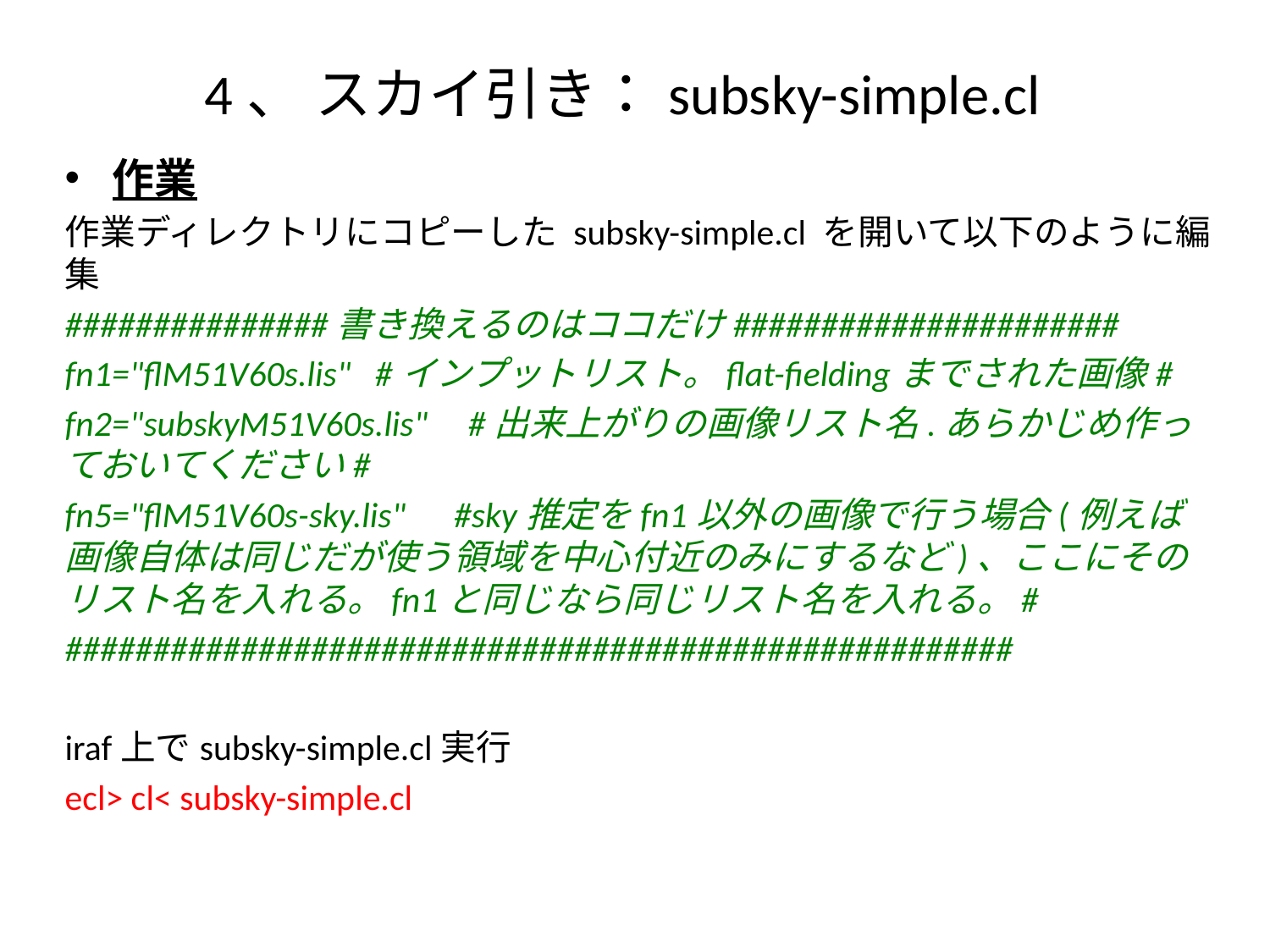

# 4、 スカイ引き：subsky-simple.cl
作業
作業ディレクトリにコピーした subsky-simple.cl を開いて以下のように編集
###############書き換えるのはココだけ######################
fn1="flM51V60s.lis"   #インプットリスト。flat-fieldingまでされた画像#
fn2="subskyM51V60s.lis"     #出来上がりの画像リスト名.あらかじめ作っておいてください#
fn5="flM51V60s-sky.lis"      #sky推定をfn1以外の画像で行う場合(例えば画像自体は同じだが使う領域を中心付近のみにするなど)、ここにそのリスト名を入れる。fn1と同じなら同じリスト名を入れる。#
######################################################

iraf上でsubsky-simple.cl実行
ecl> cl< subsky-simple.cl